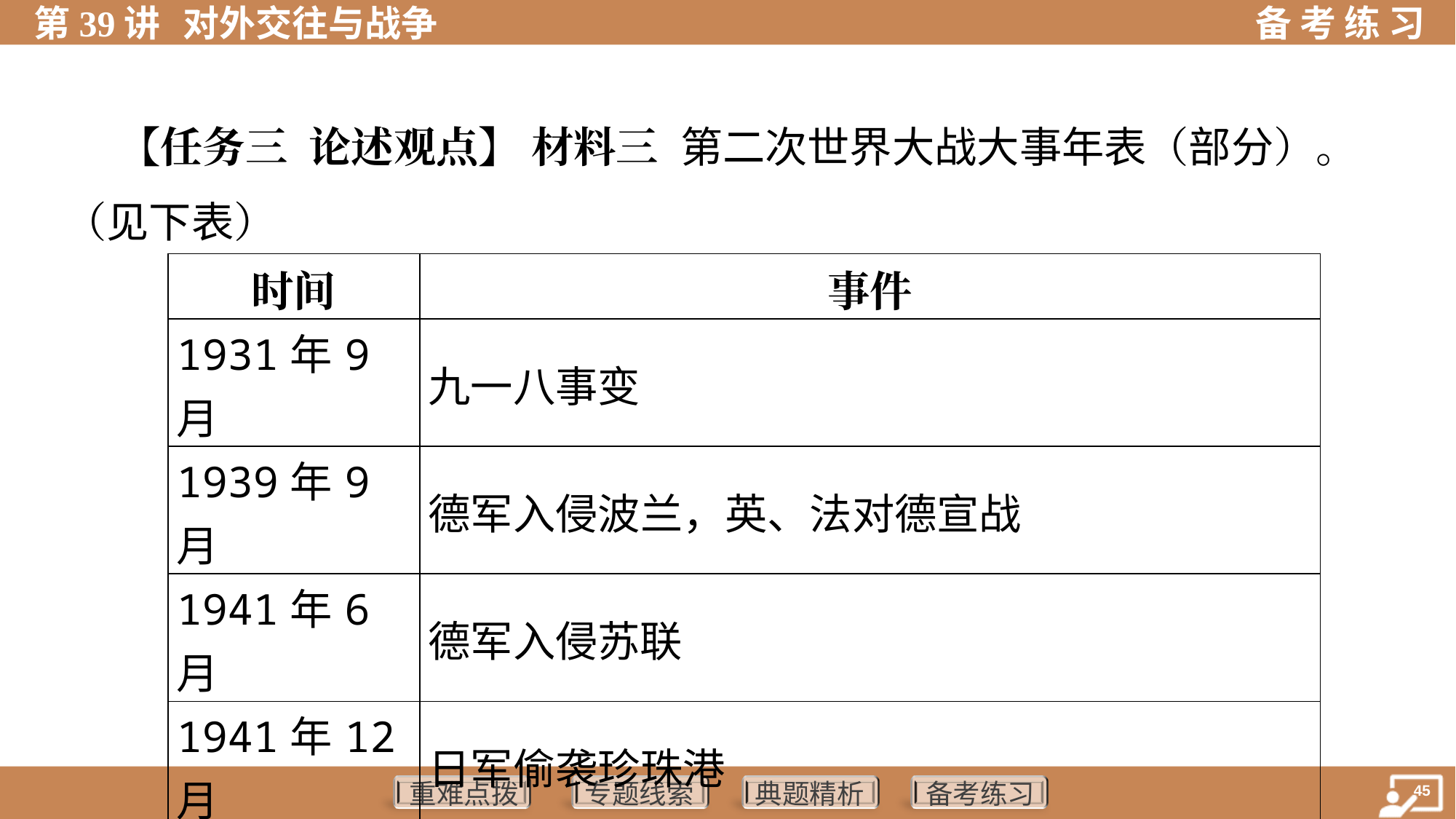

【任务三  论述观点】 材料三  第二次世界大战大事年表（部分）。
（见下表）
| 时间 | 事件 |
| --- | --- |
| 1931年9月 | 九一八事变 |
| 1939年9月 | 德军入侵波兰，英、法对德宣战 |
| 1941年6月 | 德军入侵苏联 |
| 1941年12月 | 日军偷袭珍珠港 |
| 1942年1月 | 《联合国家宣言》签署 |
| 1942年初 | 第三次长沙会战结束，中国远征军入缅作战 |